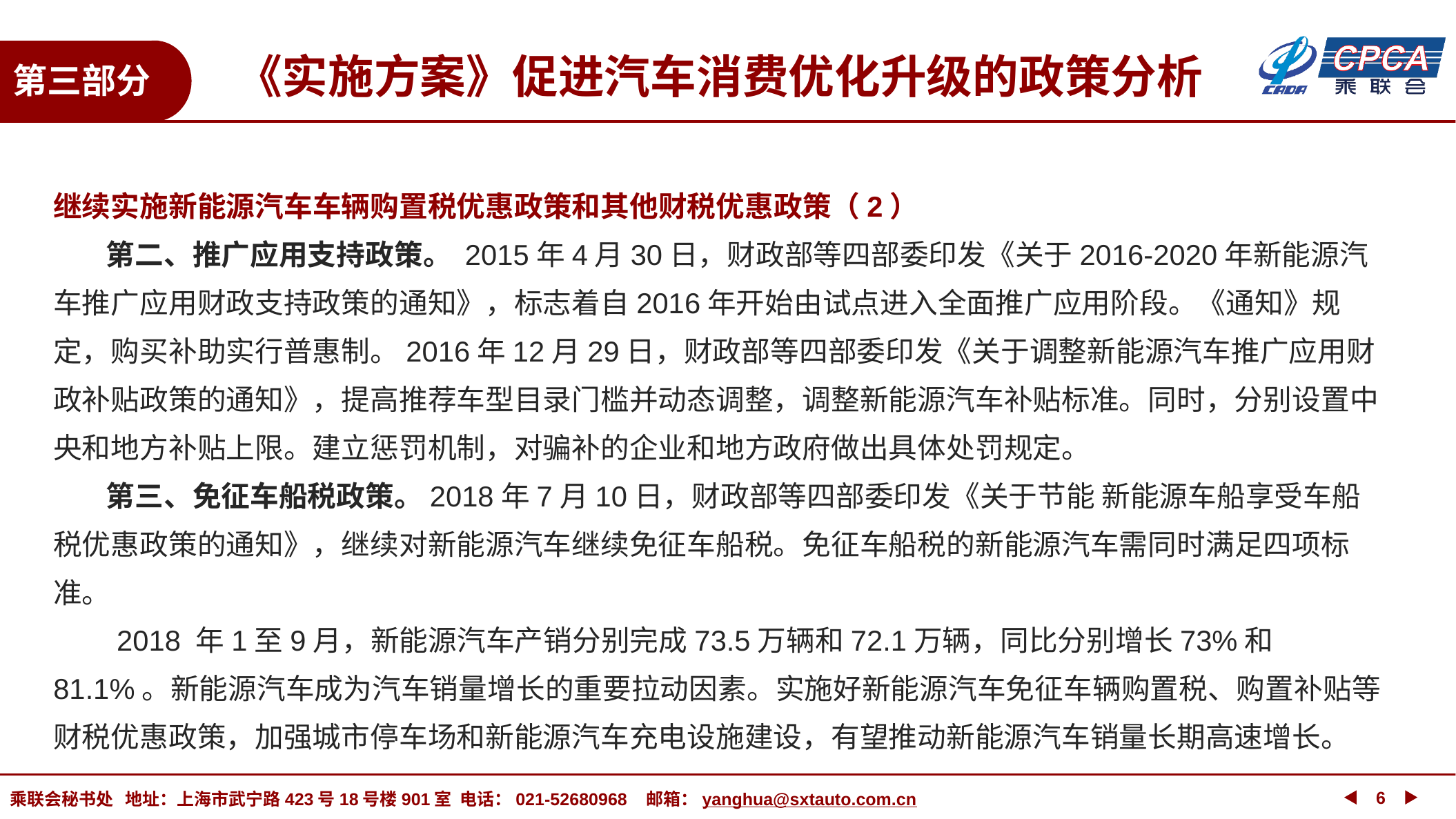

《实施方案》促进汽车消费优化升级的政策分析
第三部分
继续实施新能源汽车车辆购置税优惠政策和其他财税优惠政策（2）
       第二、推广应用支持政策。 2015年4月30日，财政部等四部委印发《关于2016-2020年新能源汽车推广应用财政支持政策的通知》，标志着自2016年开始由试点进入全面推广应用阶段。《通知》规定，购买补助实行普惠制。2016年12月29日，财政部等四部委印发《关于调整新能源汽车推广应用财政补贴政策的通知》，提高推荐车型目录门槛并动态调整，调整新能源汽车补贴标准。同时，分别设置中央和地方补贴上限。建立惩罚机制，对骗补的企业和地方政府做出具体处罚规定。
       第三、免征车船税政策。2018年7月10日，财政部等四部委印发《关于节能 新能源车船享受车船税优惠政策的通知》，继续对新能源汽车继续免征车船税。免征车船税的新能源汽车需同时满足四项标准。
        2018 年1至9月，新能源汽车产销分别完成73.5万辆和72.1万辆，同比分别增长73%和81.1%。新能源汽车成为汽车销量增长的重要拉动因素。实施好新能源汽车免征车辆购置税、购置补贴等财税优惠政策，加强城市停车场和新能源汽车充电设施建设，有望推动新能源汽车销量长期高速增长。